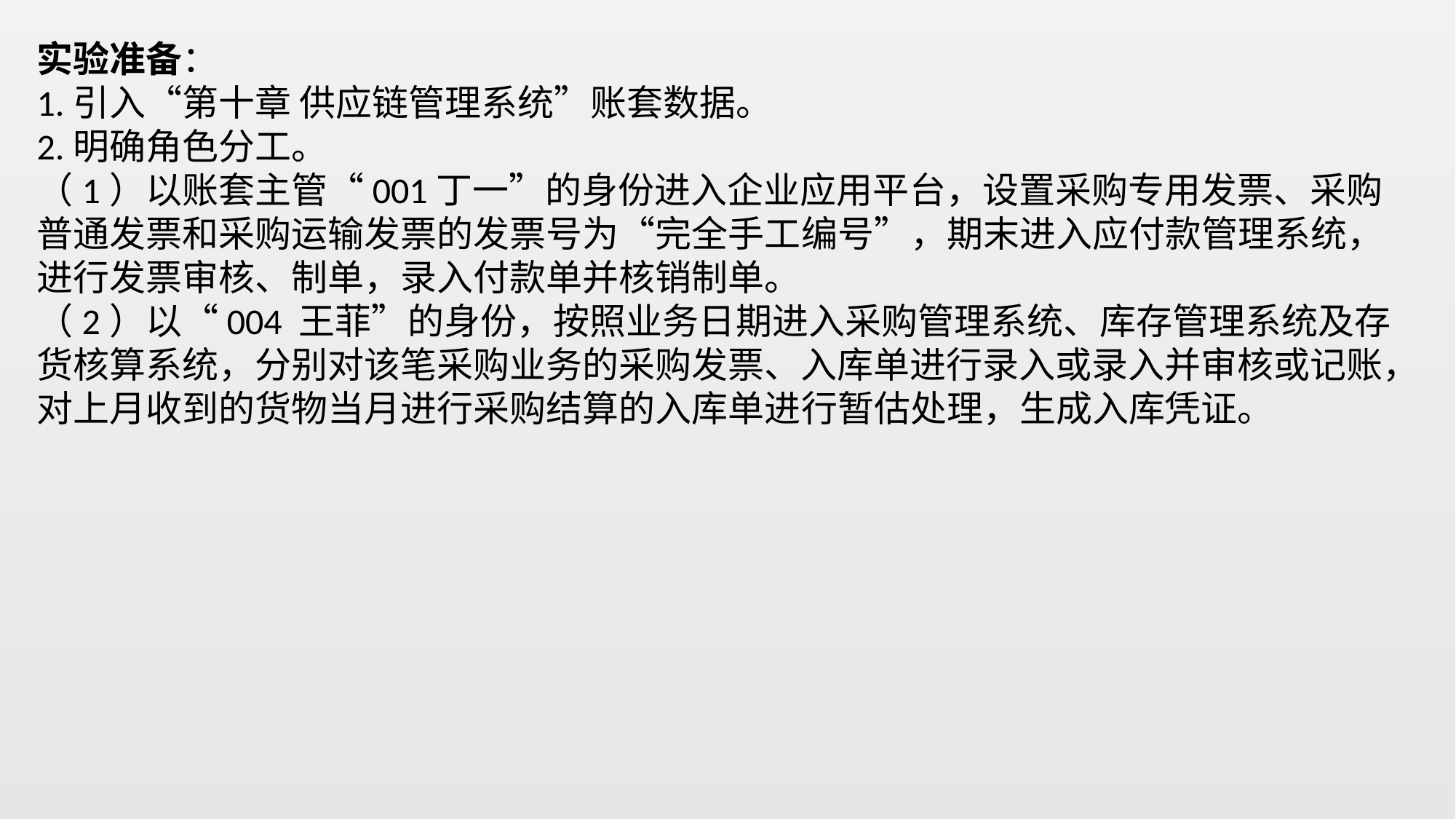

实验准备：
1.引入“第十章 供应链管理系统”账套数据。
2.明确角色分工。
（1）以账套主管“001丁一”的身份进入企业应用平台，设置采购专用发票、采购普通发票和采购运输发票的发票号为“完全手工编号”，期末进入应付款管理系统，进行发票审核、制单，录入付款单并核销制单。
（2）以“004 王菲”的身份，按照业务日期进入采购管理系统、库存管理系统及存货核算系统，分别对该笔采购业务的采购发票、入库单进行录入或录入并审核或记账，对上月收到的货物当月进行采购结算的入库单进行暂估处理，生成入库凭证。